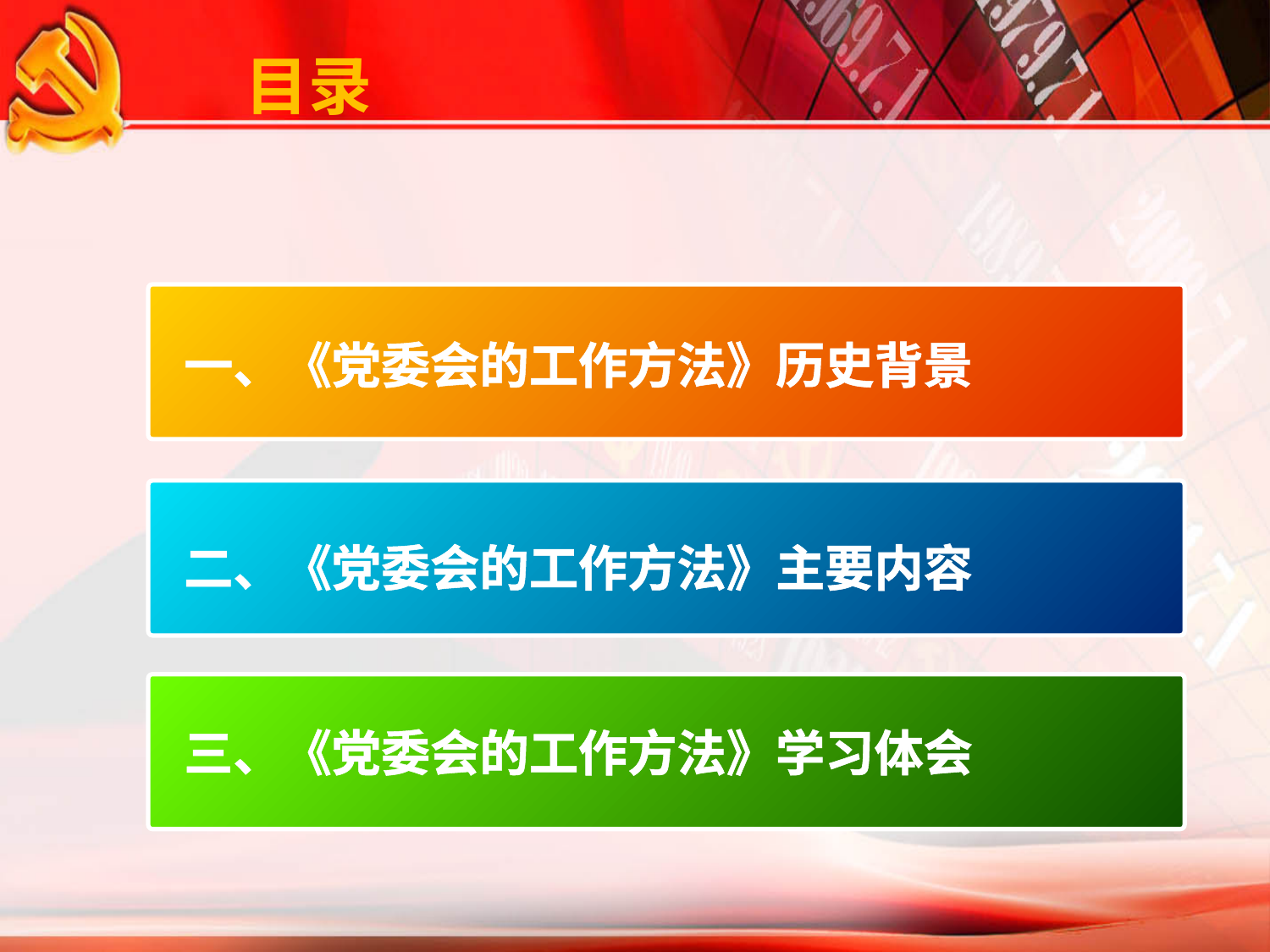

目录

一、《党委会的工作方法》历史背景

二、《党委会的工作方法》主要内容

三、《党委会的工作方法》学习体会